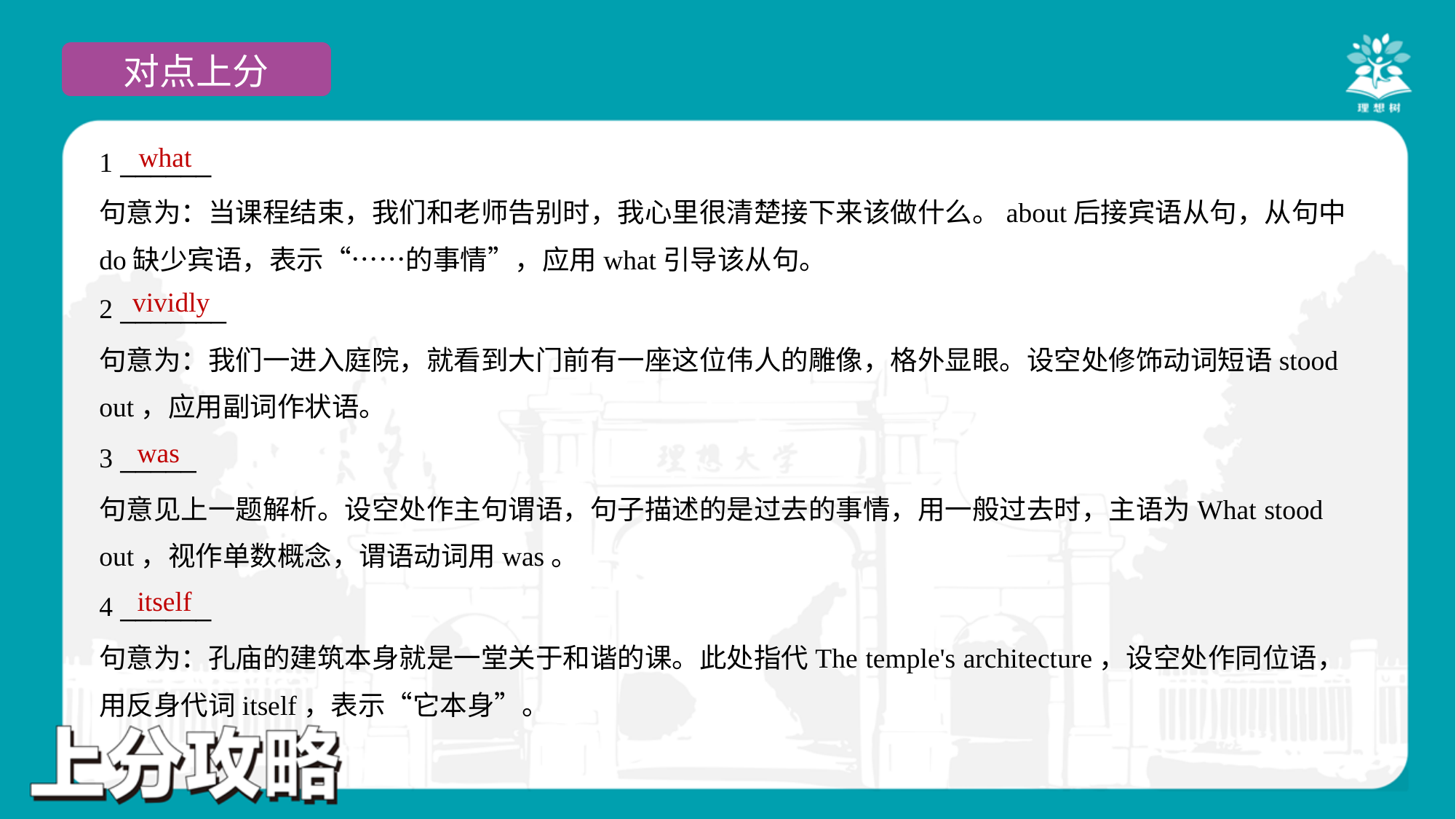

what
1 ______
句意为：当课程结束，我们和老师告别时，我心里很清楚接下来该做什么。about后接宾语从句，从句中
do缺少宾语，表示“……的事情”，应用what引导该从句。
vividly
2 _______
句意为：我们一进入庭院，就看到大门前有一座这位伟人的雕像，格外显眼。设空处修饰动词短语stood
out，应用副词作状语。
was
3 _____
句意见上一题解析。设空处作主句谓语，句子描述的是过去的事情，用一般过去时，主语为What stood
out，视作单数概念，谓语动词用was。
itself
4 ______
句意为：孔庙的建筑本身就是一堂关于和谐的课。此处指代The temple's architecture，设空处作同位语，
用反身代词itself，表示“它本身”。